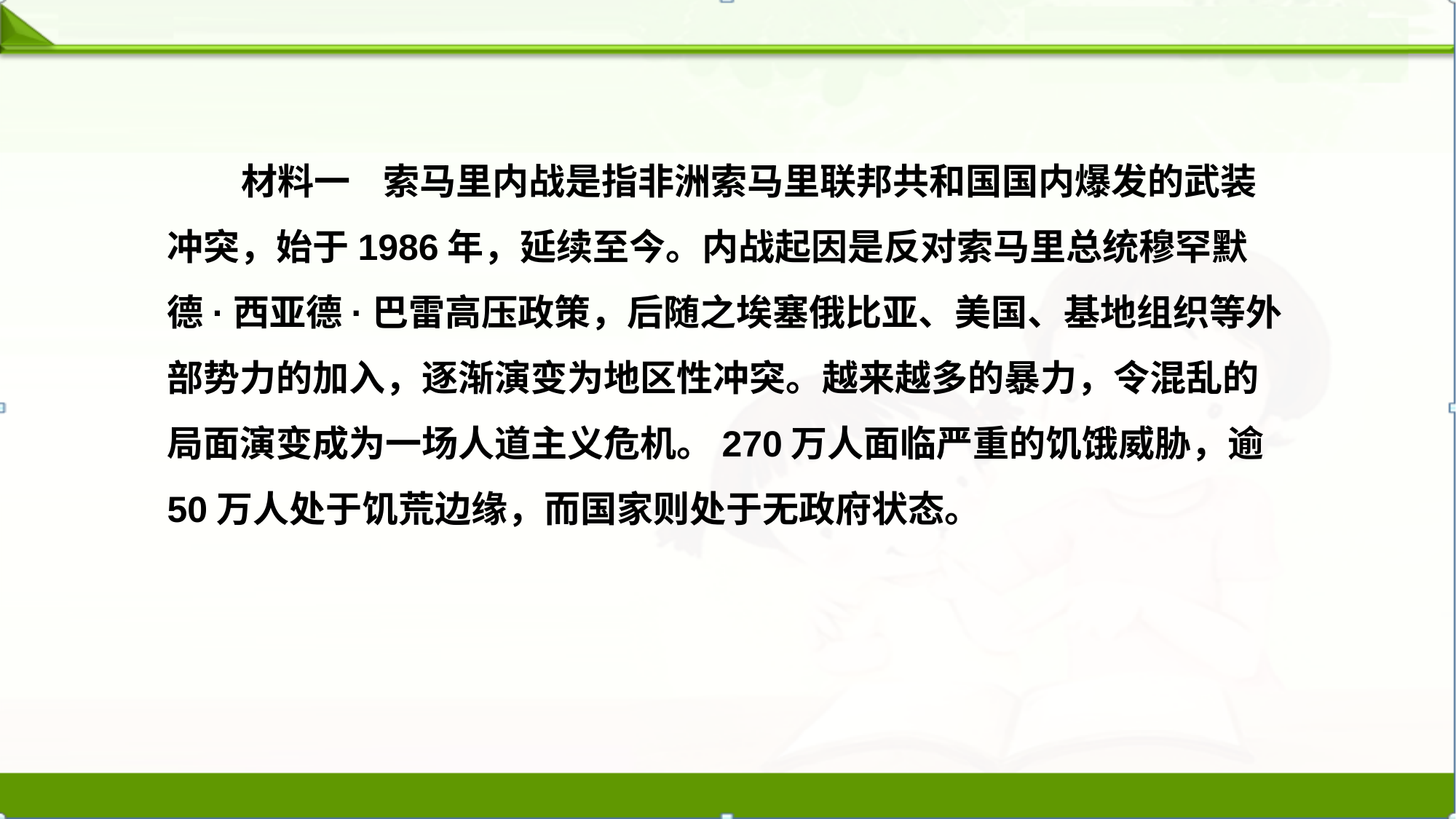

材料一    索马里内战是指非洲索马里联邦共和国国内爆发的武装冲突，始于1986年，延续至今。内战起因是反对索马里总统穆罕默德·西亚德·巴雷高压政策，后随之埃塞俄比亚、美国、基地组织等外部势力的加入，逐渐演变为地区性冲突。越来越多的暴力，令混乱的局面演变成为一场人道主义危机。270万人面临严重的饥饿威胁，逾50万人处于饥荒边缘，而国家则处于无政府状态。